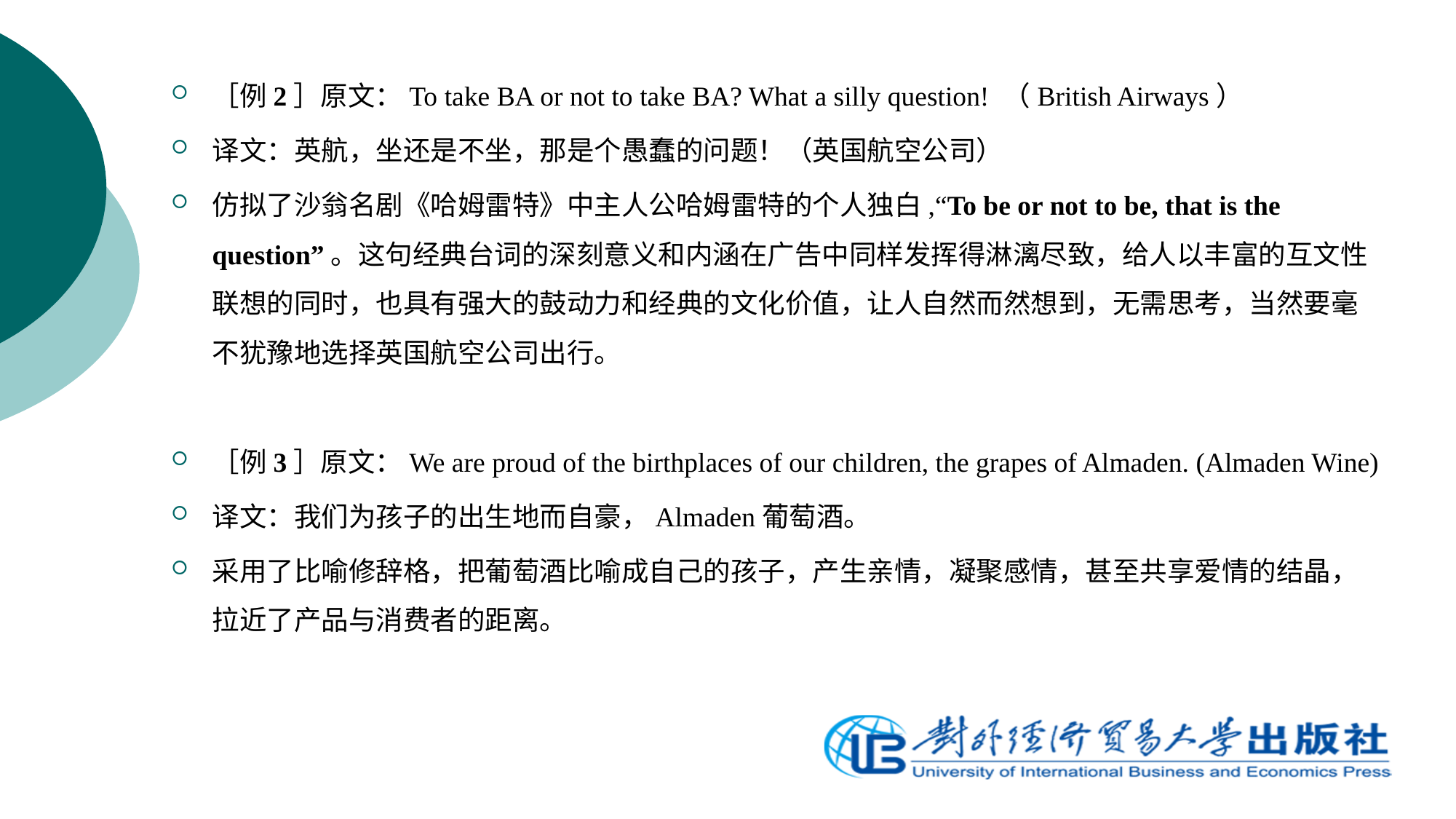

［例2］原文：To take BA or not to take BA? What a silly question! （British Airways）
译文：英航，坐还是不坐，那是个愚蠢的问题！（英国航空公司）
仿拟了沙翁名剧《哈姆雷特》中主人公哈姆雷特的个人独白,“To be or not to be, that is the question”。这句经典台词的深刻意义和内涵在广告中同样发挥得淋漓尽致，给人以丰富的互文性联想的同时，也具有强大的鼓动力和经典的文化价值，让人自然而然想到，无需思考，当然要毫不犹豫地选择英国航空公司出行。

［例3］原文：We are proud of the birthplaces of our children, the grapes of Almaden. (Almaden Wine)
译文：我们为孩子的出生地而自豪，Almaden葡萄酒。
采用了比喻修辞格，把葡萄酒比喻成自己的孩子，产生亲情，凝聚感情，甚至共享爱情的结晶，拉近了产品与消费者的距离。